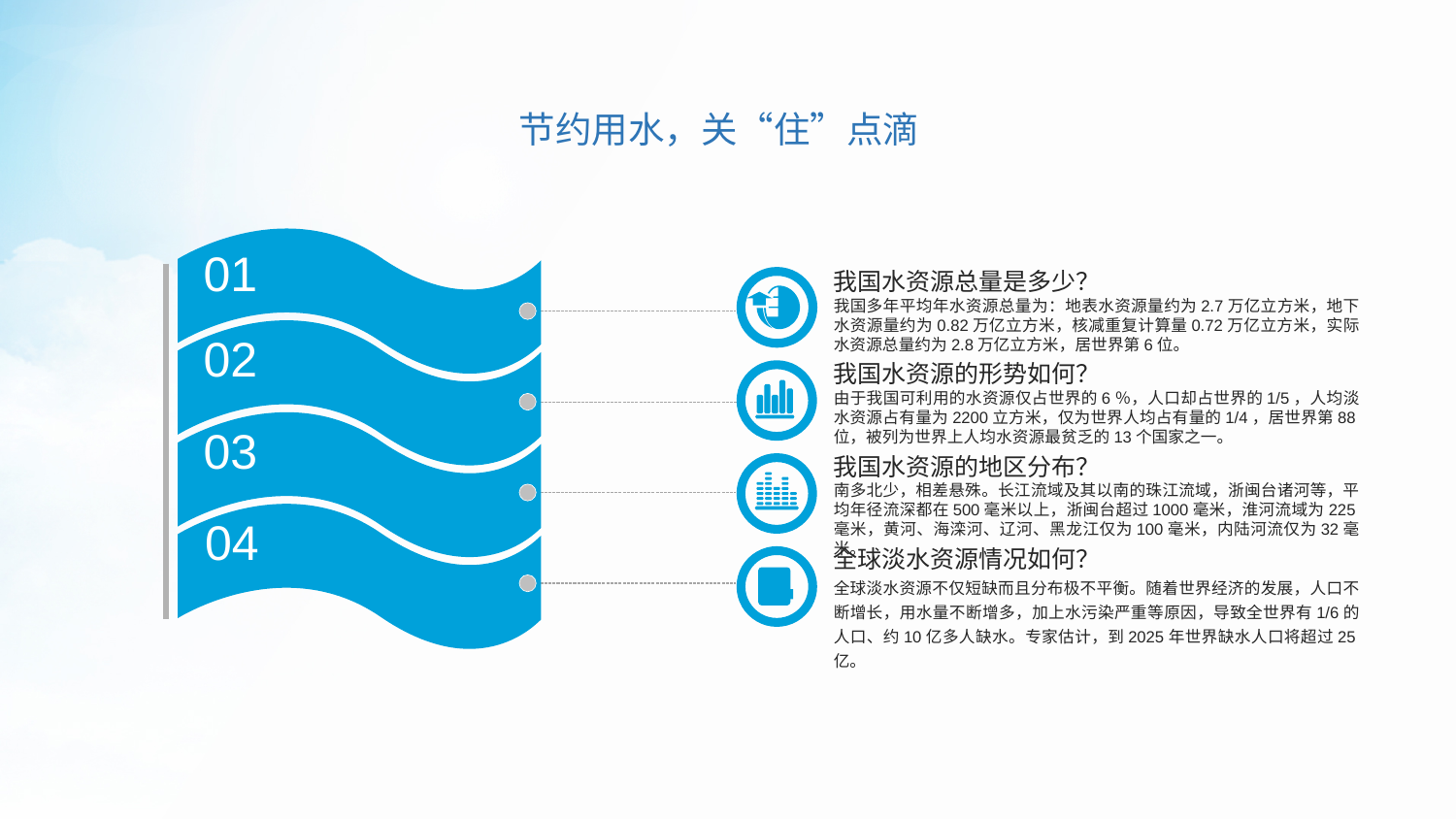

节约用水，关“住”点滴

我国水资源总量是多少？
我国多年平均年水资源总量为：地表水资源量约为2.7万亿立方米，地下水资源量约为0.82万亿立方米，核减重复计算量0.72万亿立方米，实际水资源总量约为2.8万亿立方米，居世界第6位。

01

02
我国水资源的形势如何？
由于我国可利用的水资源仅占世界的6％，人口却占世界的1/5，人均淡水资源占有量为2200立方米，仅为世界人均占有量的1/4，居世界第88位，被列为世界上人均水资源最贫乏的13个国家之一。

03
我国水资源的地区分布？
南多北少，相差悬殊。长江流域及其以南的珠江流域，浙闽台诸河等，平均年径流深都在500毫米以上，浙闽台超过1000毫米，淮河流域为225毫米，黄河、海滦河、辽河、黑龙江仅为100毫米，内陆河流仅为32毫米。

04
全球淡水资源情况如何？
全球淡水资源不仅短缺而且分布极不平衡。随着世界经济的发展，人口不断增长，用水量不断增多，加上水污染严重等原因，导致全世界有1/6的人口、约10亿多人缺水。专家估计，到2025年世界缺水人口将超过25亿。